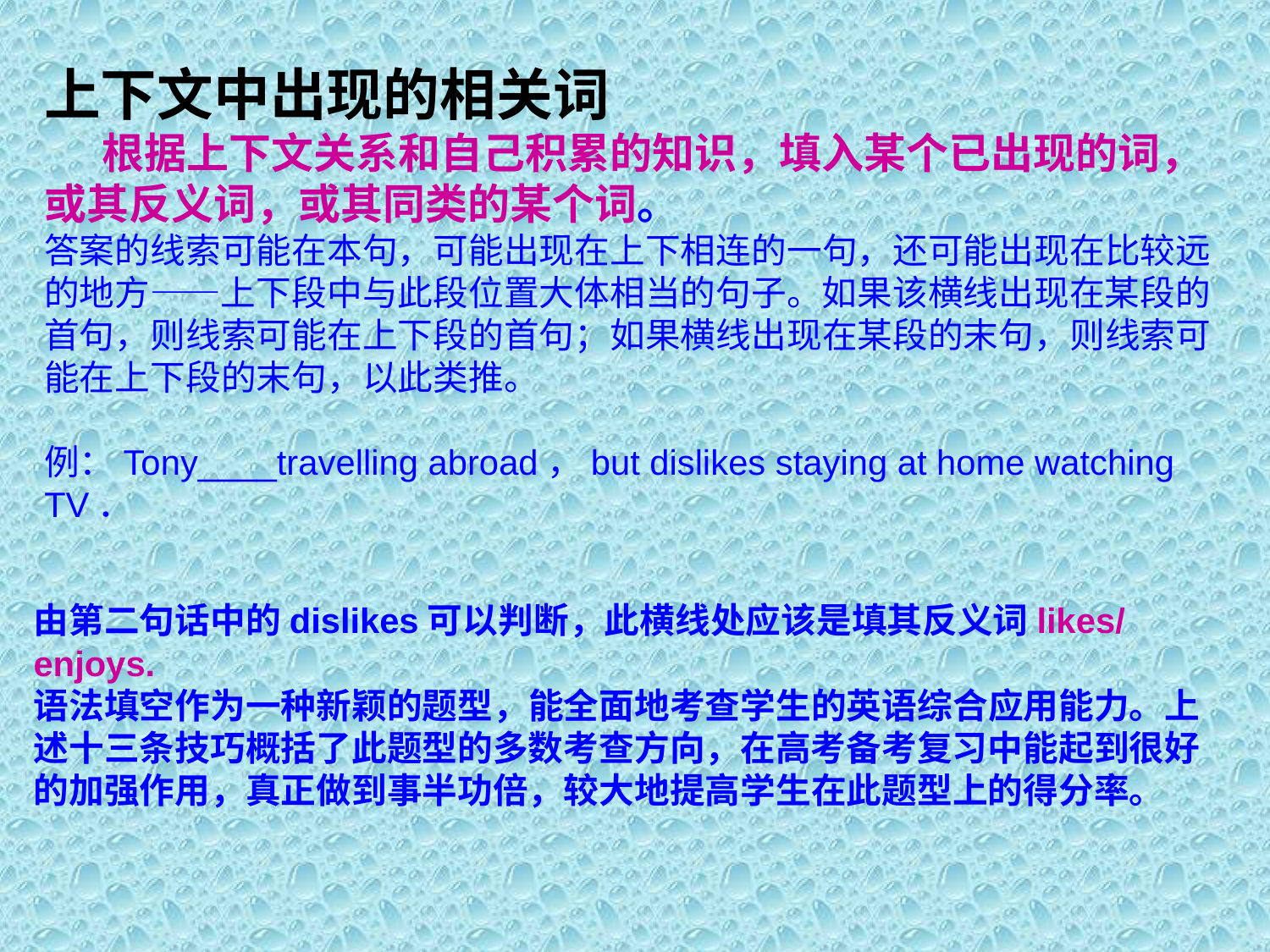

上下文中出现的相关词
       根据上下文关系和自己积累的知识，填入某个已出现的词，或其反义词，或其同类的某个词。
答案的线索可能在本句，可能出现在上下相连的一句，还可能出现在比较远的地方——上下段中与此段位置大体相当的句子。如果该横线出现在某段的首句，则线索可能在上下段的首句；如果横线出现在某段的末句，则线索可能在上下段的末句，以此类推。

例：Tony____travelling abroad，but dislikes staying at home watching TV．
由第二句话中的dislikes可以判断，此横线处应该是填其反义词likes/enjoys.
语法填空作为一种新颖的题型，能全面地考查学生的英语综合应用能力。上述十三条技巧概括了此题型的多数考查方向，在高考备考复习中能起到很好的加强作用，真正做到事半功倍，较大地提高学生在此题型上的得分率。